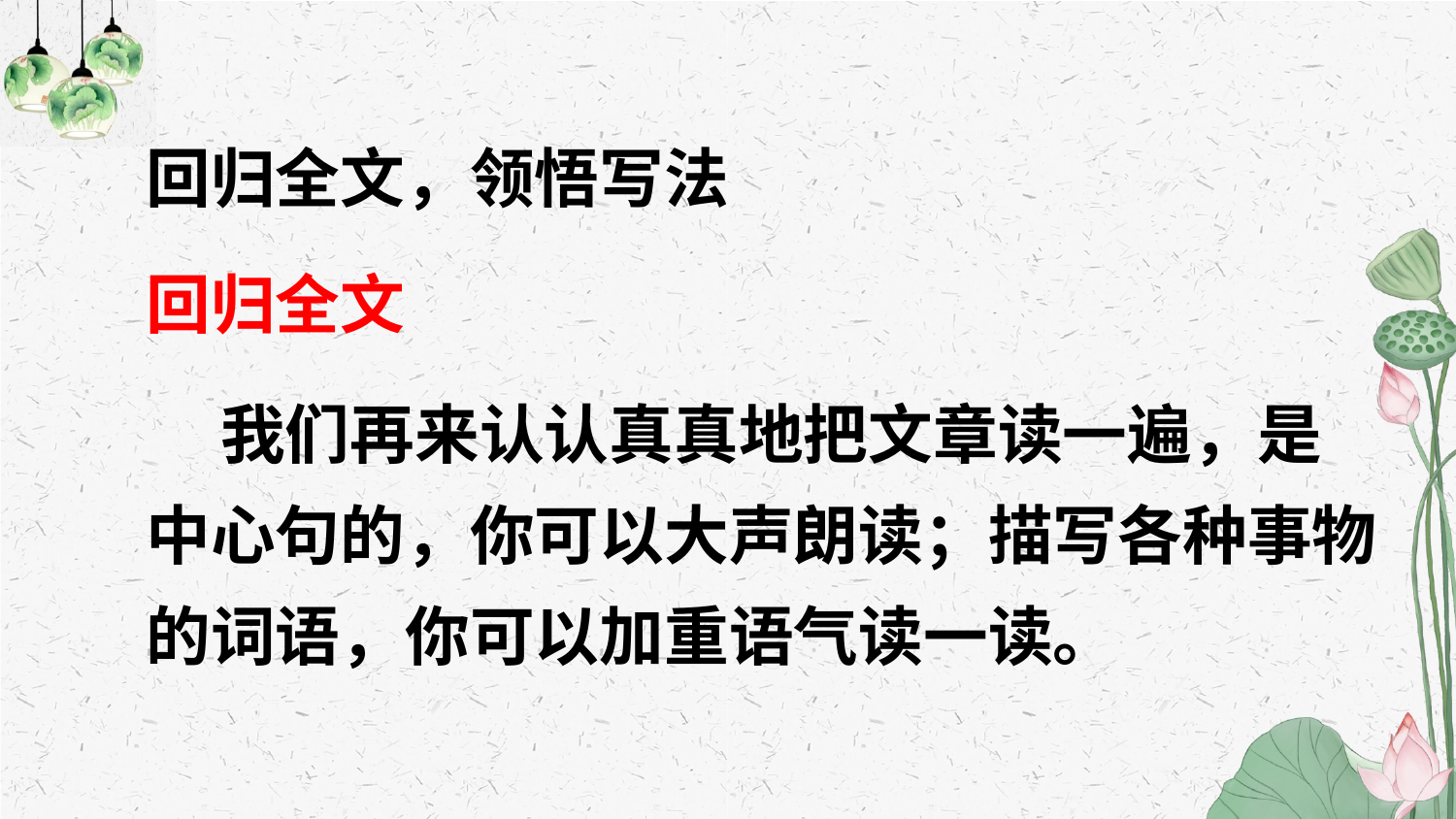

回归全文，领悟写法
回归全文
    我们再来认认真真地把文章读一遍，是中心句的，你可以大声朗读；描写各种事物的词语，你可以加重语气读一读。